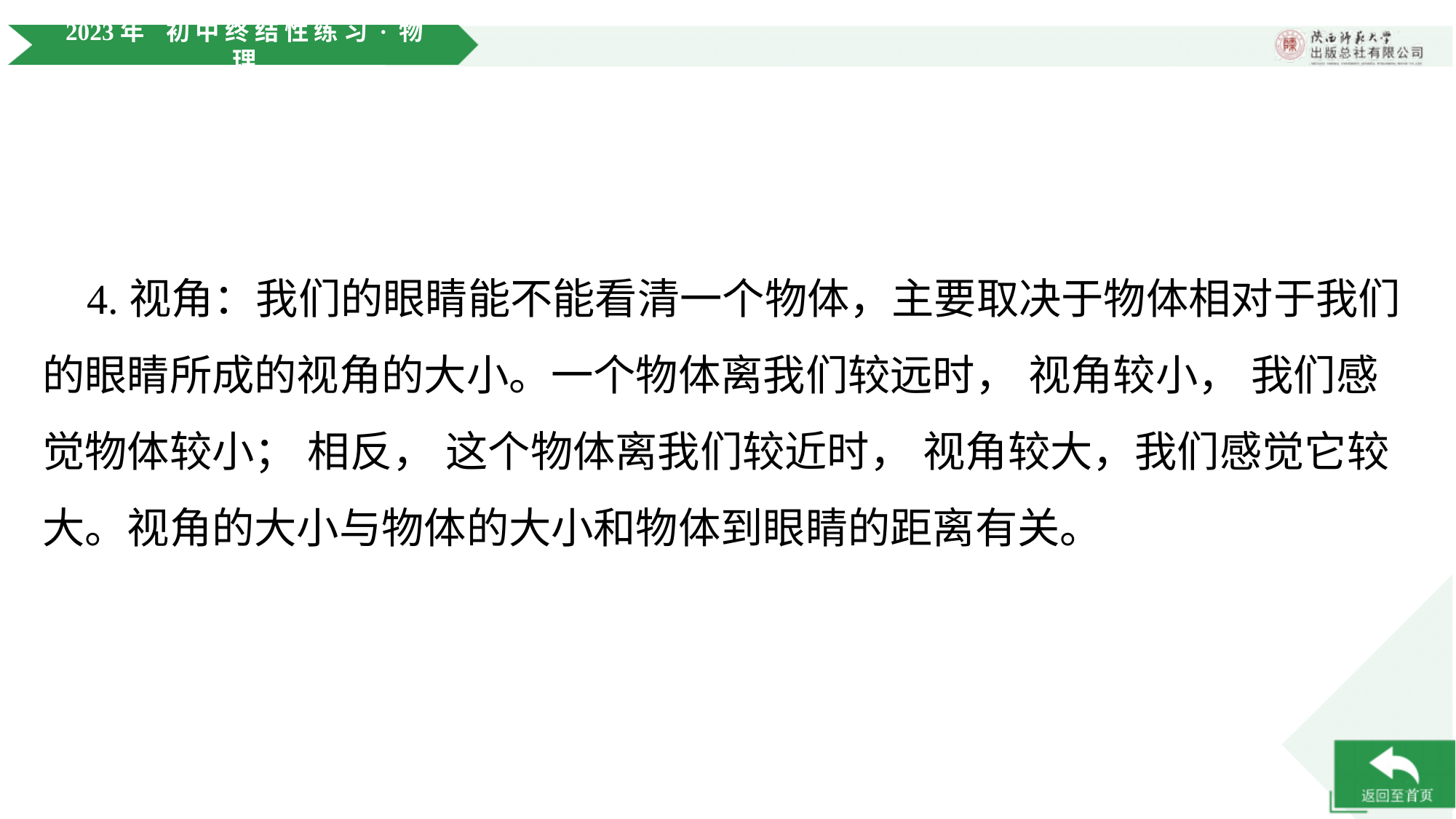

4.视角：我们的眼睛能不能看清一个物体，主要取决于物体相对于我们的眼睛所成的视角的大小。一个物体离我们较远时， 视角较小， 我们感觉物体较小； 相反， 这个物体离我们较近时， 视角较大，我们感觉它较大。视角的大小与物体的大小和物体到眼睛的距离有关。